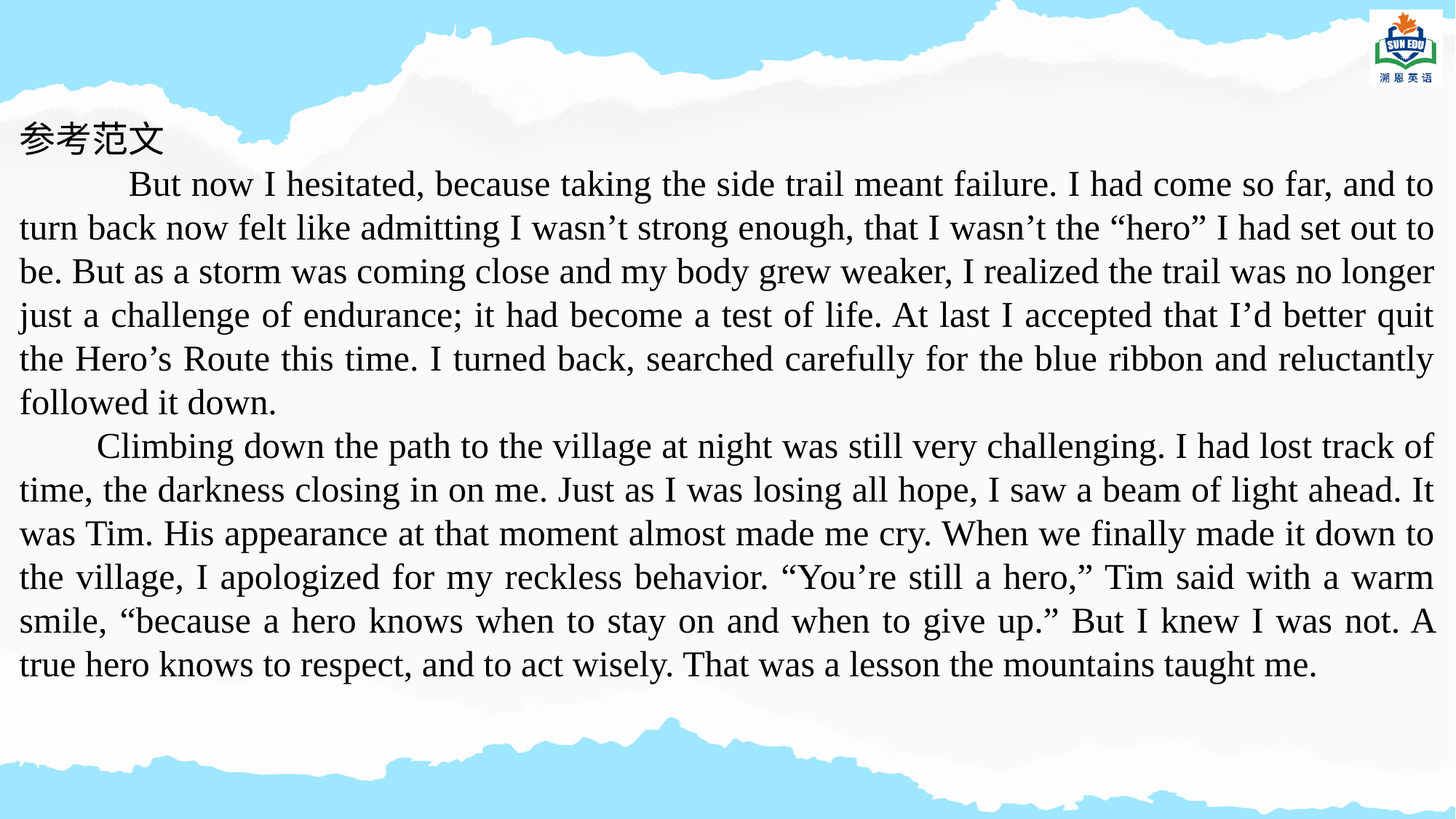

参考范文
	But now I hesitated, because taking the side trail meant failure. I had come so far, and to turn back now felt like admitting I wasn’t strong enough, that I wasn’t the “hero” I had set out to be. But as a storm was coming close and my body grew weaker, I realized the trail was no longer just a challenge of endurance; it had become a test of life. At last I accepted that I’d better quit the Hero’s Route this time. I turned back, searched carefully for the blue ribbon and reluctantly followed it down.
        Climbing down the path to the village at night was still very challenging. I had lost track of time, the darkness closing in on me. Just as I was losing all hope, I saw a beam of light ahead. It was Tim. His appearance at that moment almost made me cry. When we finally made it down to the village, I apologized for my reckless behavior. “You’re still a hero,” Tim said with a warm smile, “because a hero knows when to stay on and when to give up.” But I knew I was not. A true hero knows to respect, and to act wisely. That was a lesson the mountains taught me.